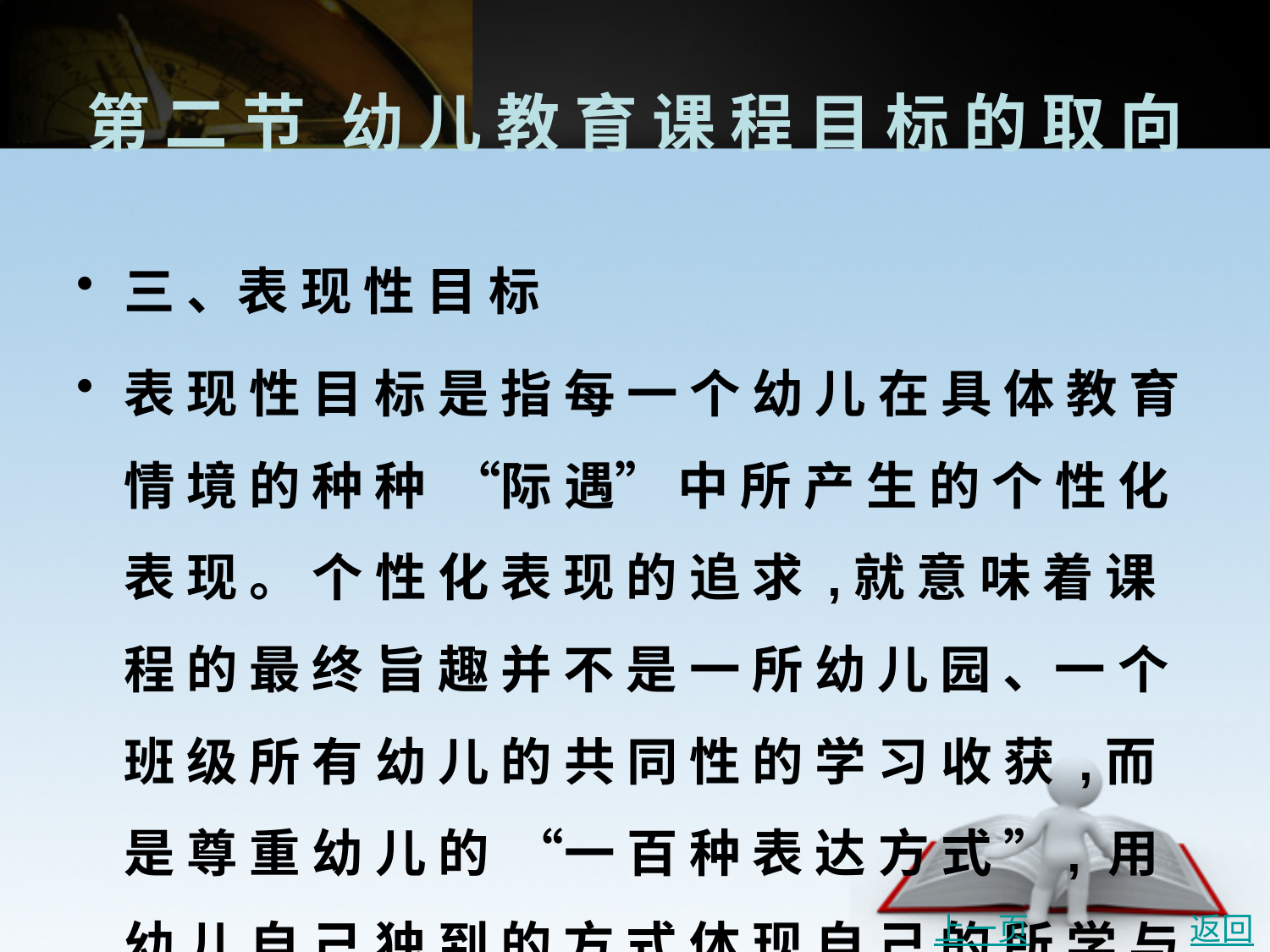

# 第 二 节	幼 儿 教 育 课 程 目 标 的 取 向
三 、表 现 性 目 标
表 现 性 目 标 是 指 每 一 个 幼 儿 在 具 体 教 育 情 境 的 种 种  “际 遇” 中 所 产 生 的 个 性 化 表 现 。 个 性 化 表 现 的 追 求 ,就 意 味 着 课 程 的 最 终 旨 趣 并 不 是 一 所 幼 儿 园 、一 个 班 级 所 有 幼 儿 的 共 同 性 的 学 习 收 获 ,而 是 尊 重 幼 儿 的  “一 百 种 表 达 方 式 ”, 用 幼 儿 自 己 独 到 的 方 式 体 现 自 己 的 所 学 与 所 获 ,追 寻 的 是 个 体 意 义 的 价 值 。

上一页
返回